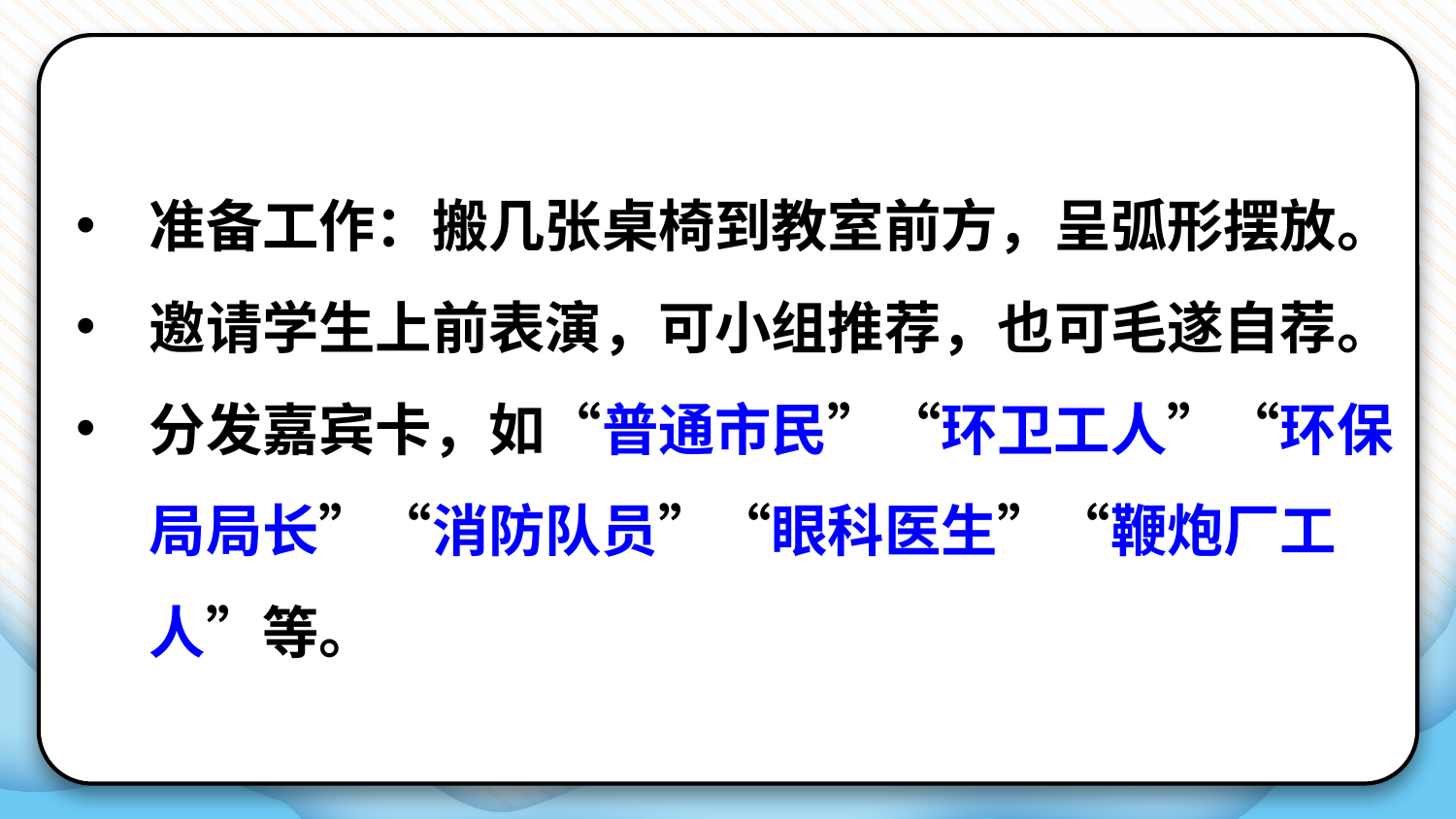

准备工作：搬几张桌椅到教室前方，呈弧形摆放。
邀请学生上前表演，可小组推荐，也可毛遂自荐。
分发嘉宾卡，如“普通市民”“环卫工人”“环保局局长”“消防队员”“眼科医生”“鞭炮厂工人”等。